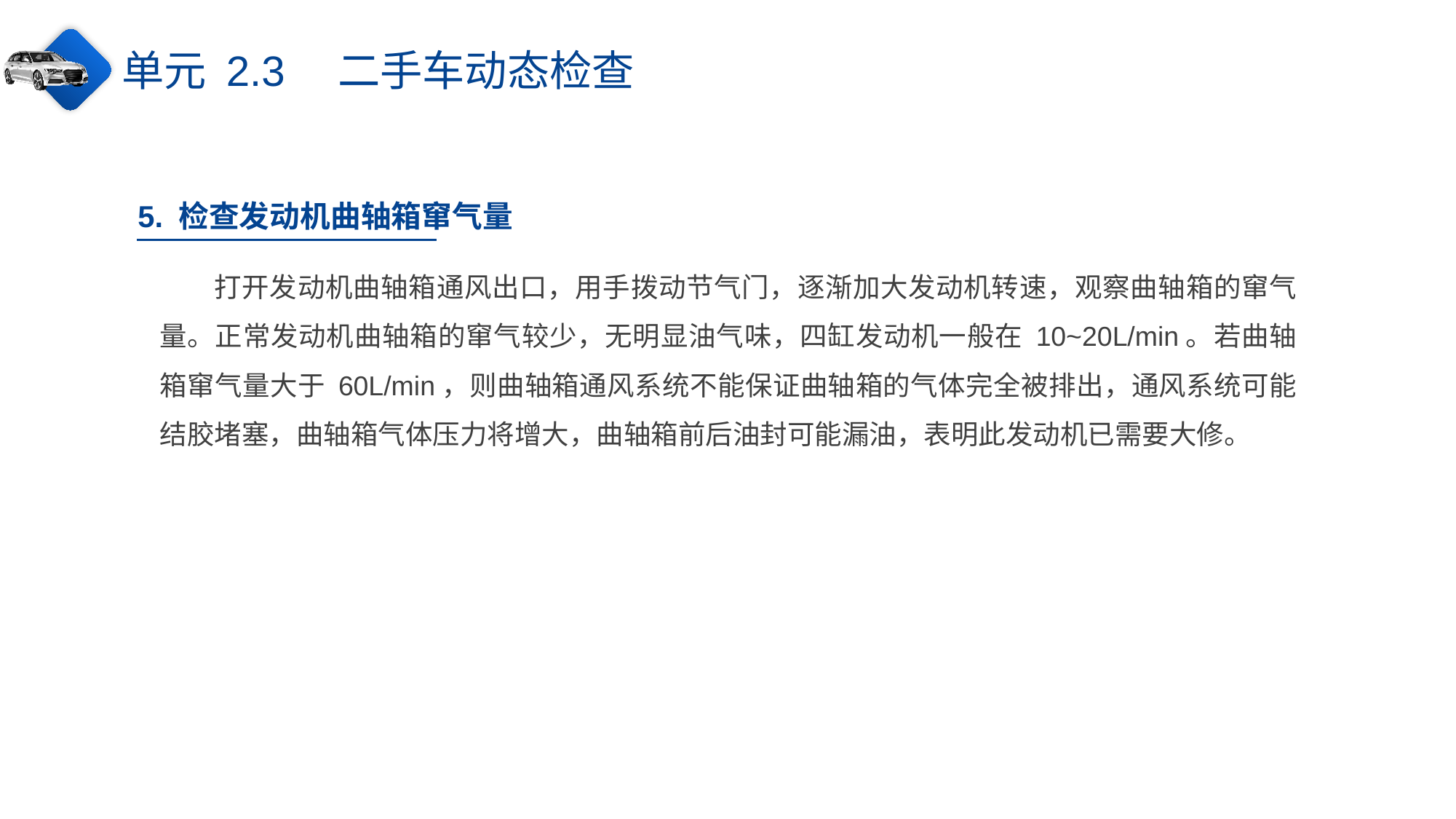

单元 2.3　二手车动态检查
5. 检查发动机曲轴箱窜气量
打开发动机曲轴箱通风出口，用手拨动节气门，逐渐加大发动机转速，观察曲轴箱的窜气量。正常发动机曲轴箱的窜气较少，无明显油气味，四缸发动机一般在 10~20L/min。若曲轴箱窜气量大于 60L/min，则曲轴箱通风系统不能保证曲轴箱的气体完全被排出，通风系统可能结胶堵塞，曲轴箱气体压力将增大，曲轴箱前后油封可能漏油，表明此发动机已需要大修。